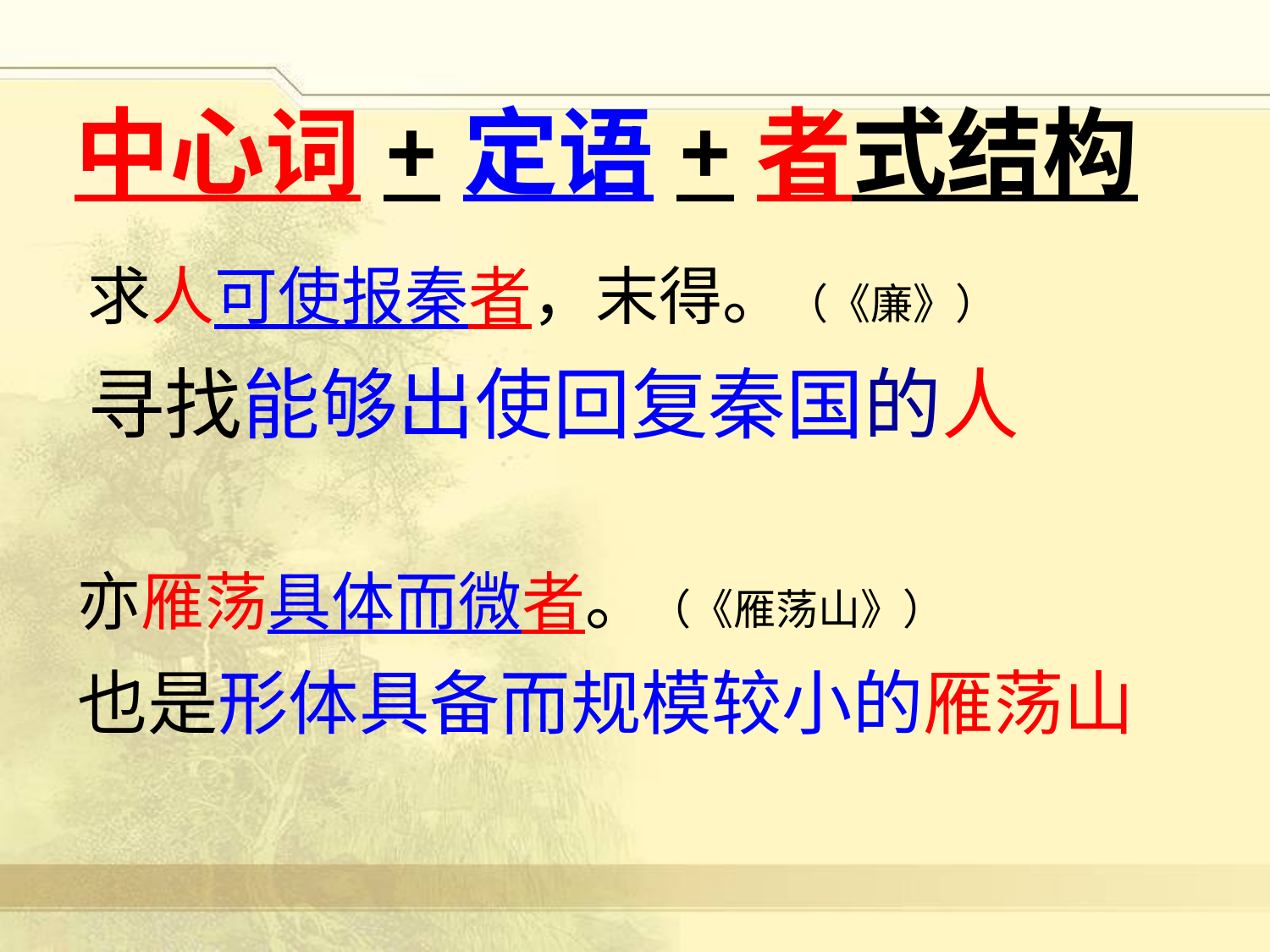

中心词+定语+者式结构
求人可使报秦者，末得。（《廉》）
寻找能够出使回复秦国的人

亦雁荡具体而微者。（《雁荡山》）
也是形体具备而规模较小的雁荡山